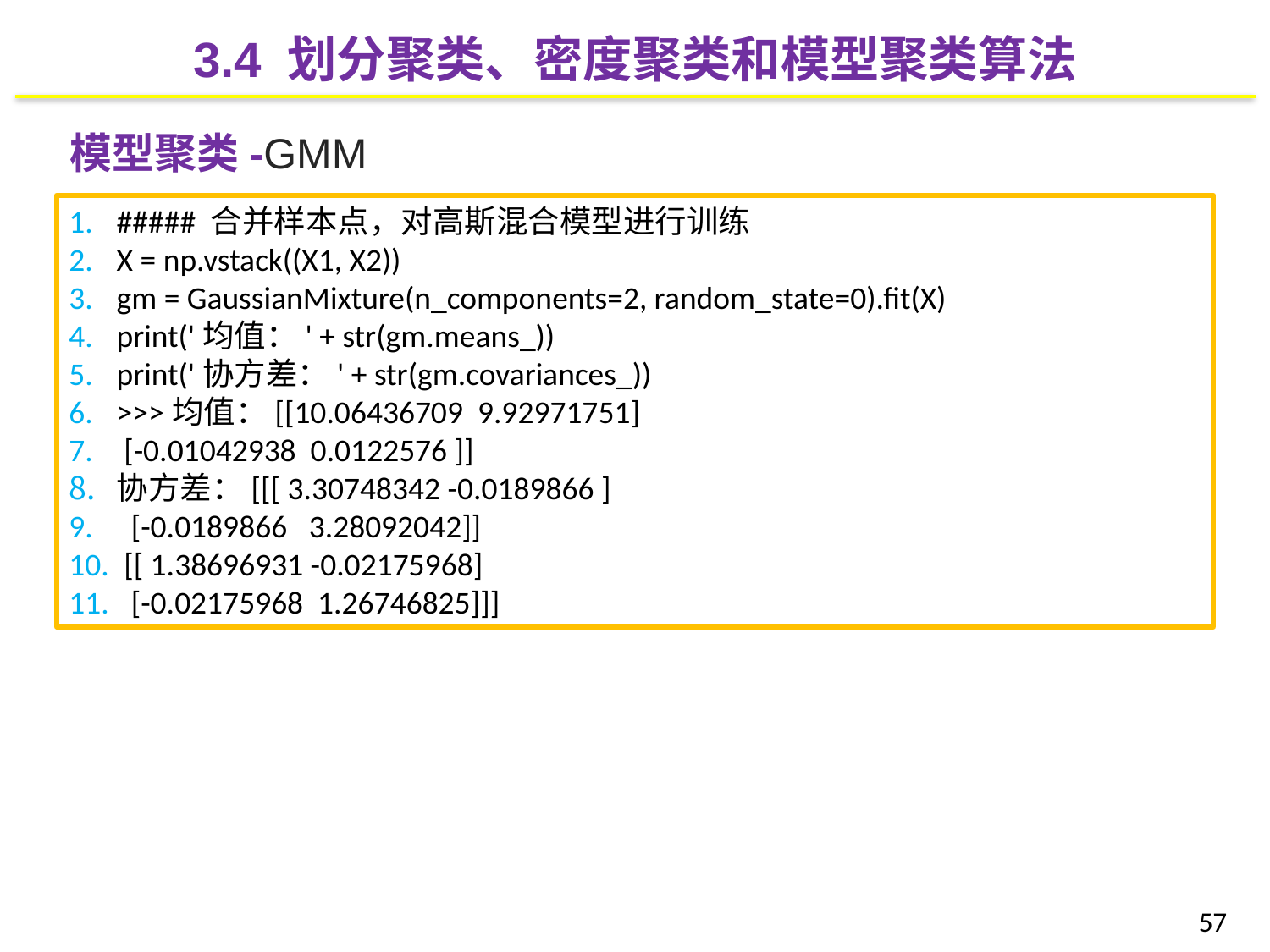

3.4 划分聚类、密度聚类和模型聚类算法
模型聚类-GMM

##### 合并样本点，对高斯混合模型进行训练
X = np.vstack((X1, X2))
gm = GaussianMixture(n_components=2, random_state=0).fit(X)
print('均值：' + str(gm.means_))
print('协方差：' + str(gm.covariances_))
>>>均值：[[10.06436709  9.92971751]
 [-0.01042938  0.0122576 ]]
协方差：[[[ 3.30748342 -0.0189866 ]
  [-0.0189866   3.28092042]]
 [[ 1.38696931 -0.02175968]
  [-0.02175968  1.26746825]]]
57